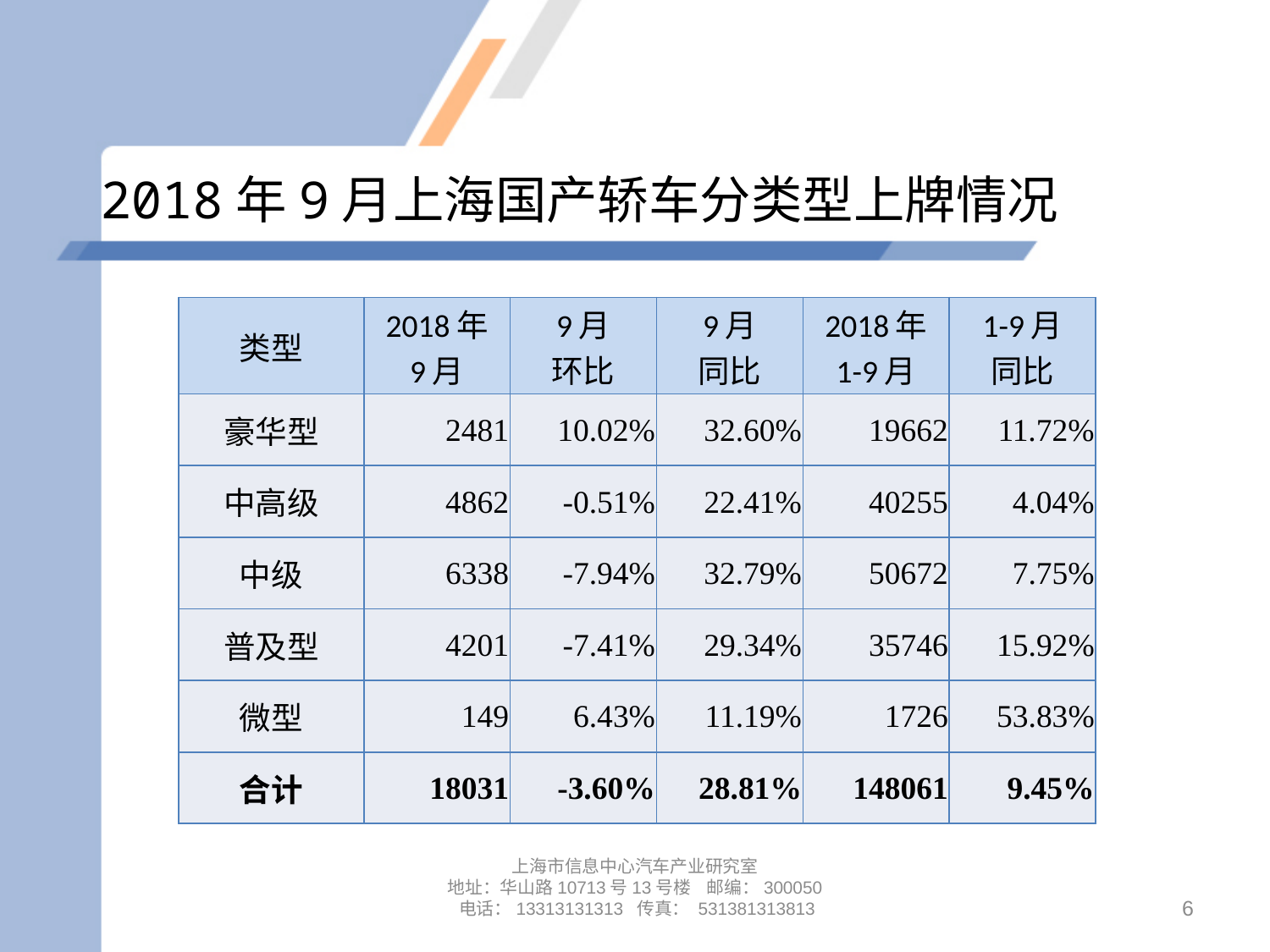

# 2018年9月上海国产轿车分类型上牌情况
| 类型 | 2018年 9月 | 9月 环比 | 9月 同比 | 2018年 1-9月 | 1-9月 同比 |
| --- | --- | --- | --- | --- | --- |
| 豪华型 | 2481 | 10.02% | 32.60% | 19662 | 11.72% |
| 中高级 | 4862 | -0.51% | 22.41% | 40255 | 4.04% |
| 中级 | 6338 | -7.94% | 32.79% | 50672 | 7.75% |
| 普及型 | 4201 | -7.41% | 29.34% | 35746 | 15.92% |
| 微型 | 149 | 6.43% | 11.19% | 1726 | 53.83% |
| 合计 | 18031 | -3.60% | 28.81% | 148061 | 9.45% |
上海市信息中心汽车产业研究室
地址：华山路10713号13号楼    邮编：300050  电话：13313131313  传真： 531381313813

6